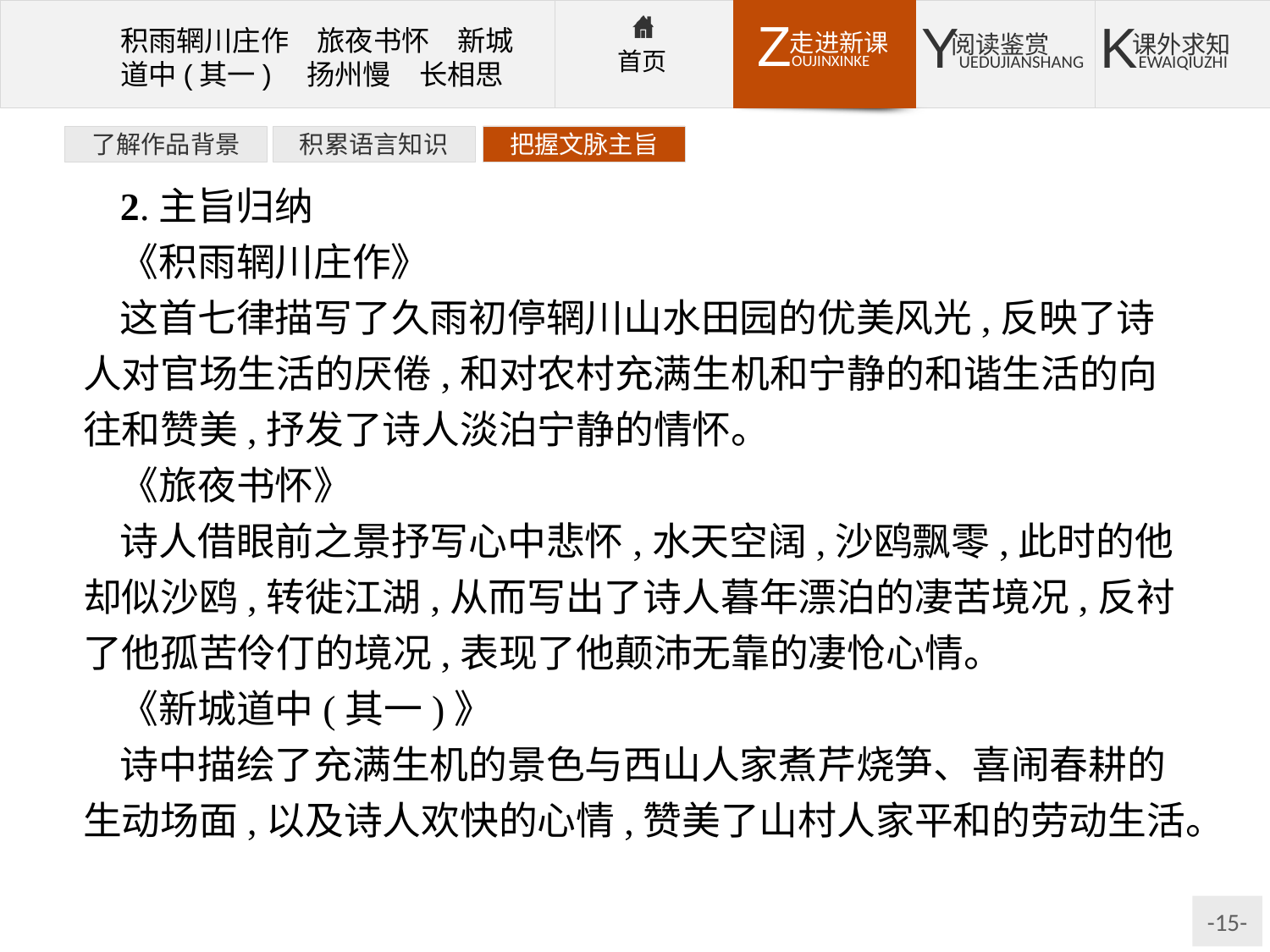

了解作品背景
积累语言知识
把握文脉主旨
2.主旨归纳
《积雨辋川庄作》
这首七律描写了久雨初停辋川山水田园的优美风光,反映了诗人对官场生活的厌倦,和对农村充满生机和宁静的和谐生活的向往和赞美,抒发了诗人淡泊宁静的情怀。
《旅夜书怀》
诗人借眼前之景抒写心中悲怀,水天空阔,沙鸥飘零,此时的他却似沙鸥,转徙江湖,从而写出了诗人暮年漂泊的凄苦境况,反衬了他孤苦伶仃的境况,表现了他颠沛无靠的凄怆心情。
《新城道中(其一)》
诗中描绘了充满生机的景色与西山人家煮芹烧笋、喜闹春耕的生动场面,以及诗人欢快的心情,赞美了山村人家平和的劳动生活。